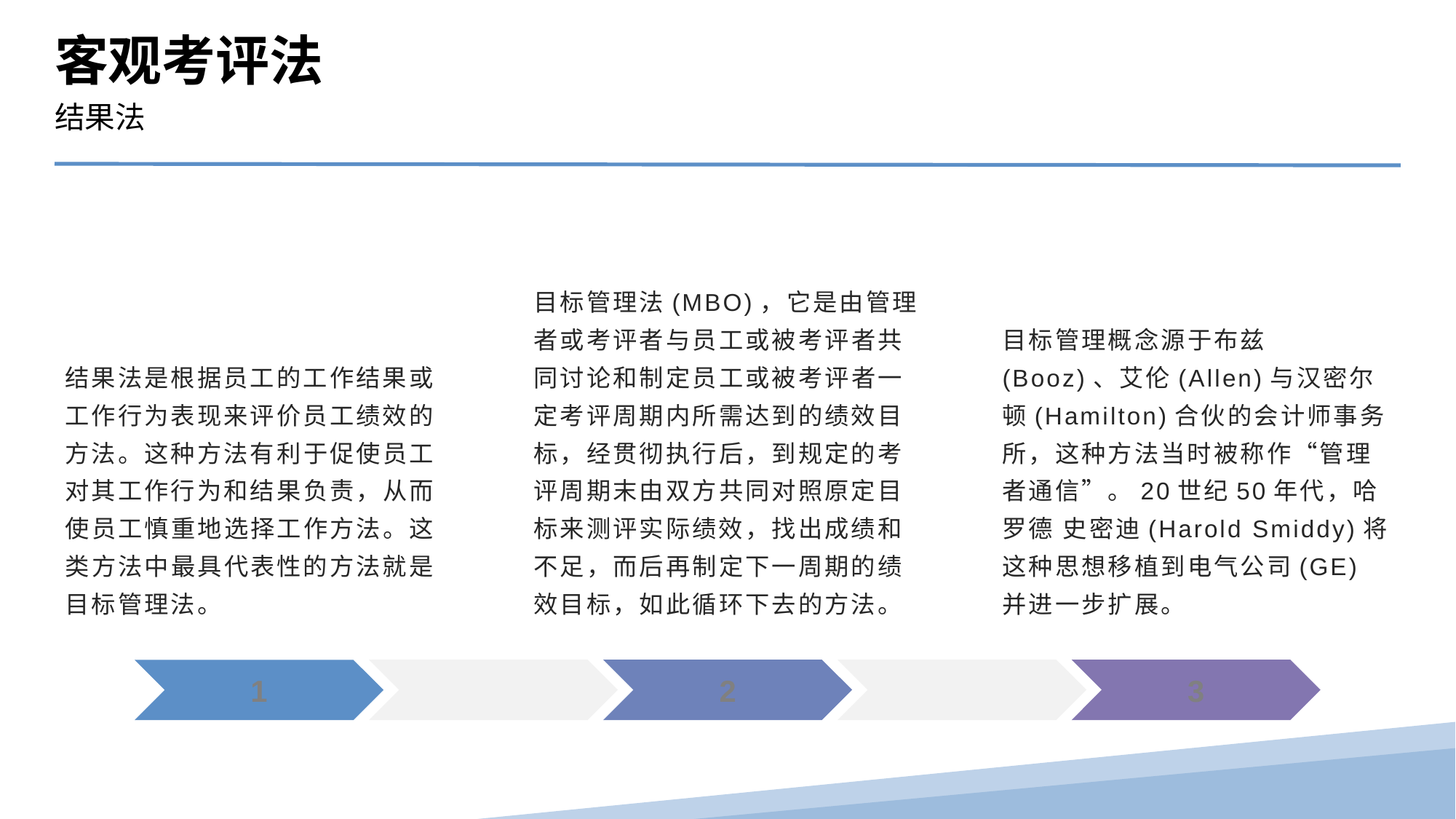

客观考评法
结果法
结果法是根据员工的工作结果或工作行为表现来评价员工绩效的方法。这种方法有利于促使员工对其工作行为和结果负责，从而使员工慎重地选择工作方法。这类方法中最具代表性的方法就是目标管理法。
目标管理法(MBO)，它是由管理者或考评者与员工或被考评者共同讨论和制定员工或被考评者一定考评周期内所需达到的绩效目标，经贯彻执行后，到规定的考评周期末由双方共同对照原定目标来测评实际绩效，找出成绩和不足，而后再制定下一周期的绩效目标，如此循环下去的方法。
目标管理概念源于布兹(Booz)、艾伦(Allen)与汉密尔顿(Hamilton)合伙的会计师事务所，这种方法当时被称作“管理者通信”。20世纪50年代，哈罗德 史密迪(Harold Smiddy)将这种思想移植到电气公司(GE)并进一步扩展。

2

3
1